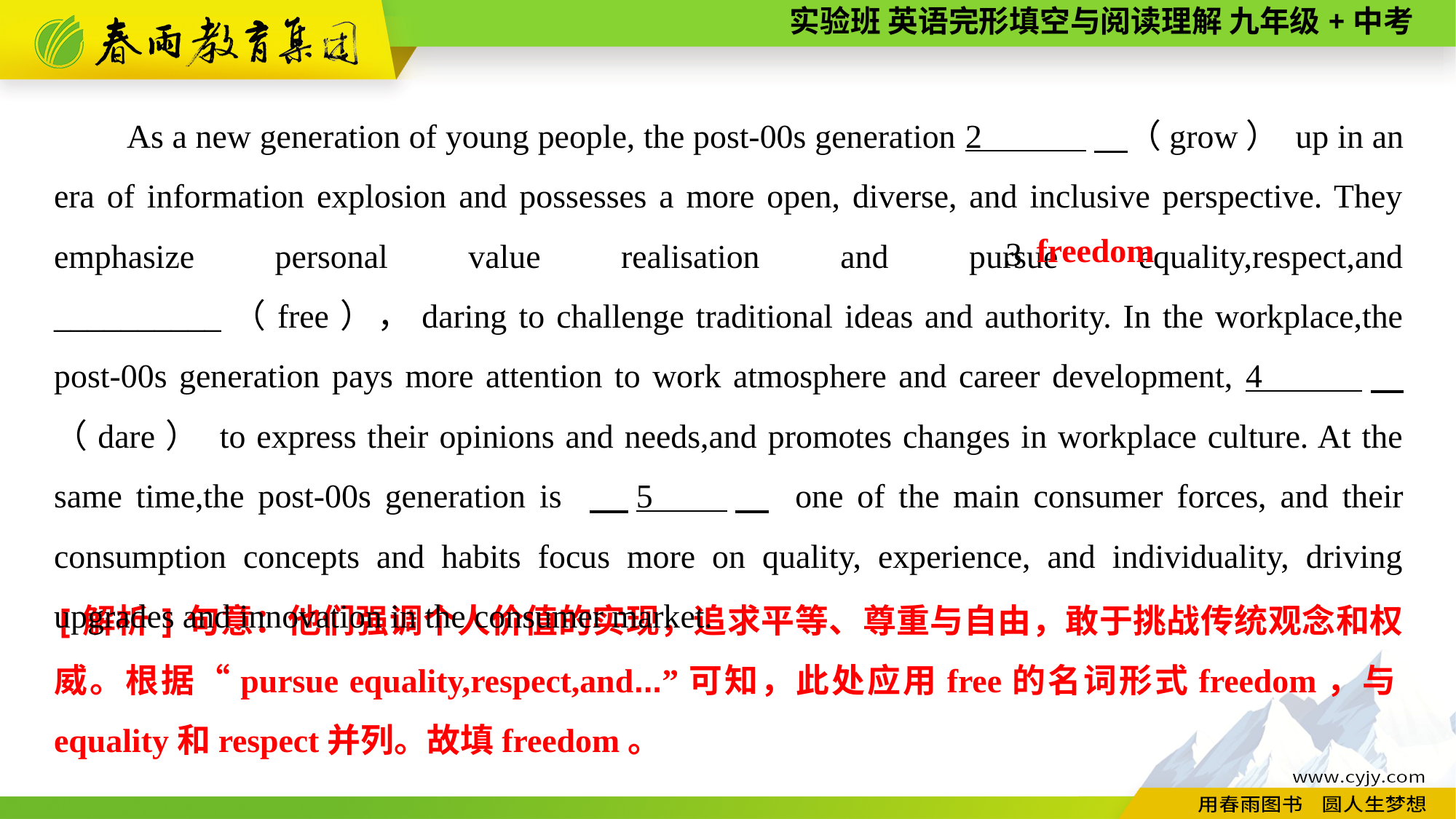

As a new generation of young people, the post-00s generation 2            　（grow） up in an era of information explosion and possesses a more open, diverse, and inclusive perspective. They emphasize personal value realisation and pursue equality,respect,and __________（free），daring to challenge traditional ideas and authority. In the workplace,the post-00s generation pays more attention to work atmosphere and career development, 4        　（dare） to express their opinions and needs,and promotes changes in workplace culture. At the same time,the post-00s generation is 　5     　 one of the main consumer forces, and their consumption concepts and habits focus more on quality, experience, and individuality, driving upgrades and innovation in the consumer market.
freedom
3
[解析]句意：他们强调个人价值的实现，追求平等、尊重与自由，敢于挑战传统观念和权威。根据“pursue equality,respect,and...”可知，此处应用free的名词形式freedom，与equality和respect并列。故填freedom。